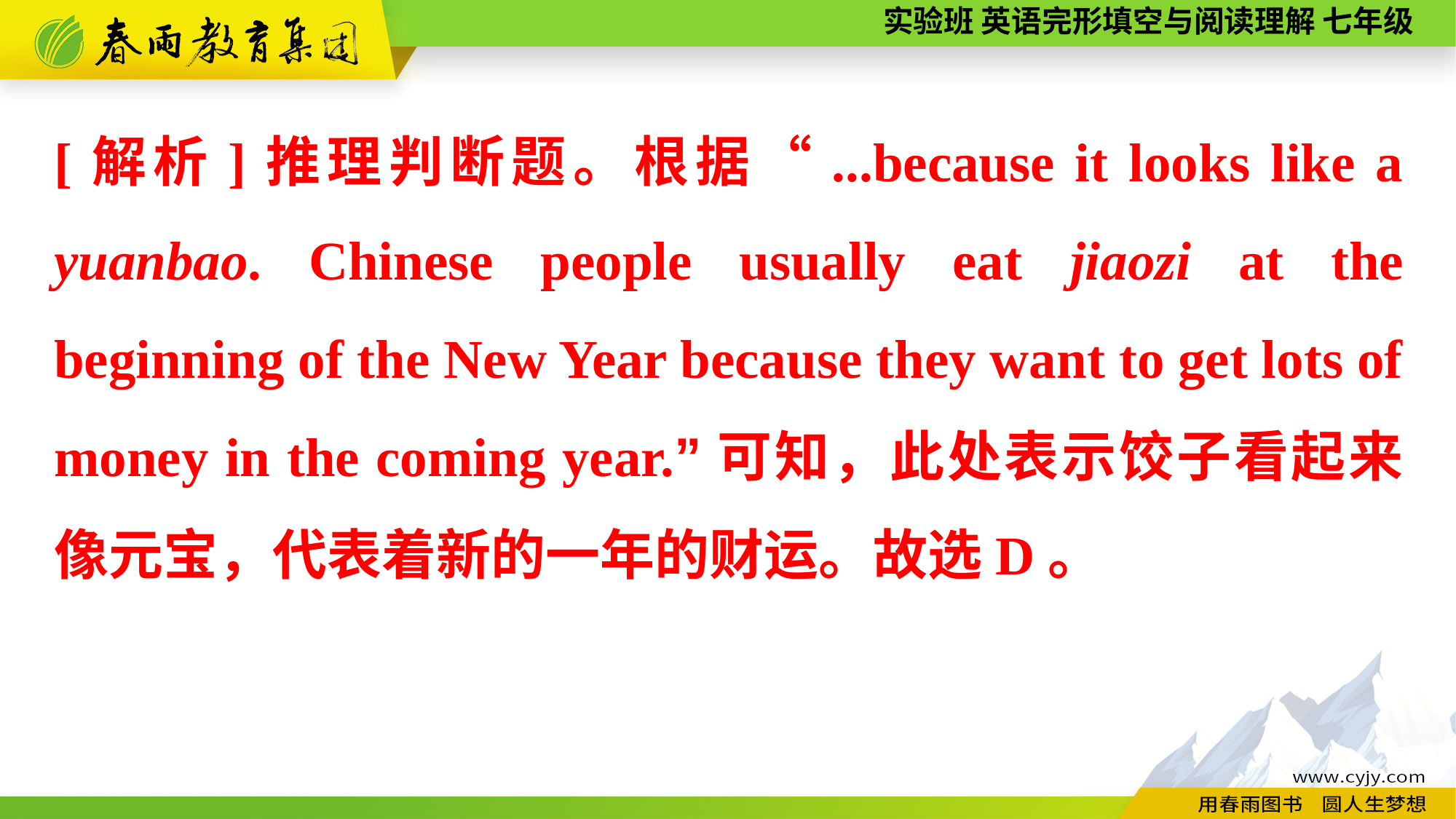

[解析]推理判断题。根据“...because it looks like a yuanbao. Chinese people usually eat jiaozi at the beginning of the New Year because they want to get lots of money in the coming year.”可知，此处表示饺子看起来像元宝，代表着新的一年的财运。故选D。